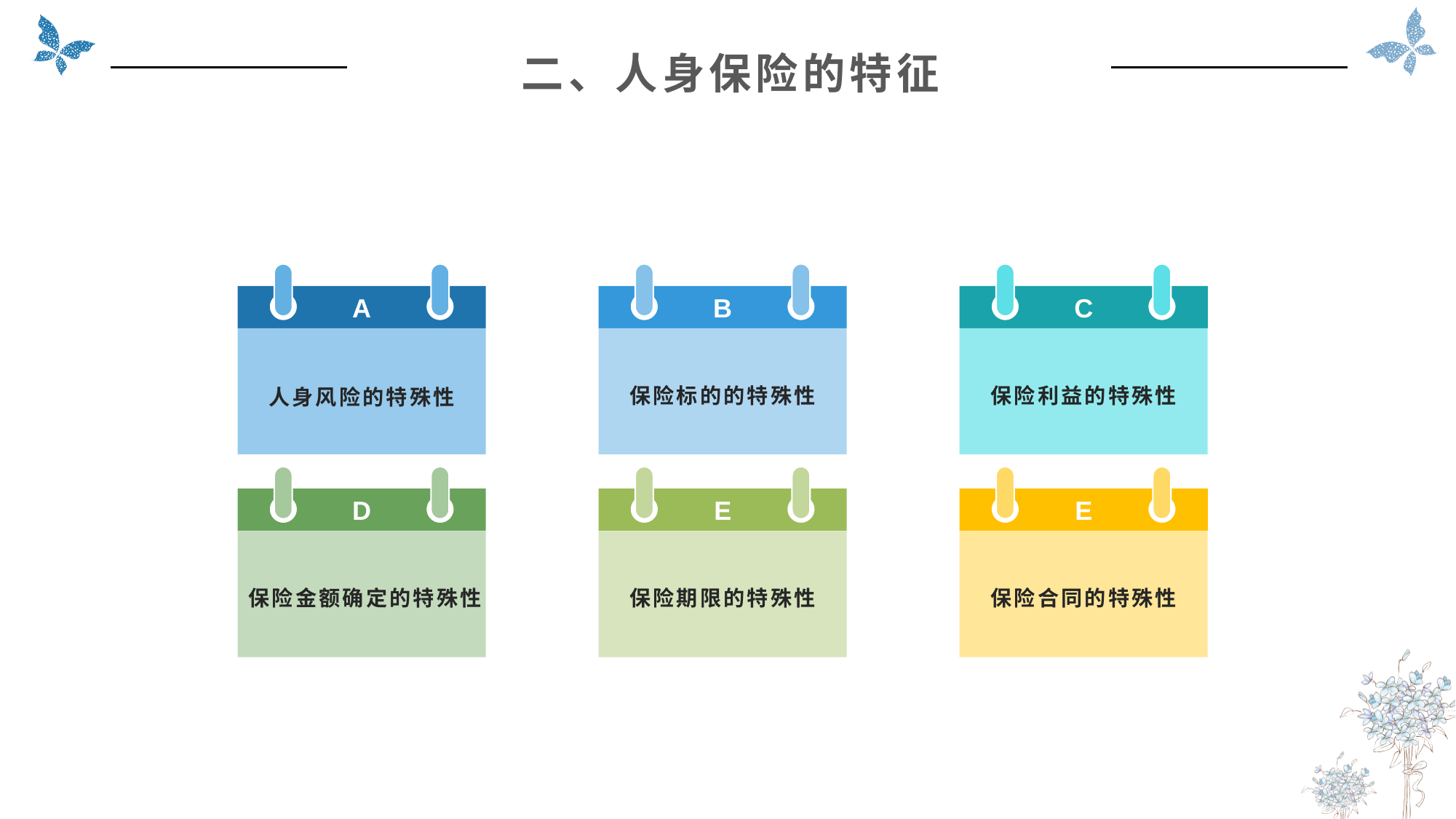

二、人身保险的特征

A

人身风险的特殊性

B

保险标的的特殊性

C

保险利益的特殊性

D

保险金额确定的特殊性

E

保险期限的特殊性

E

保险合同的特殊性